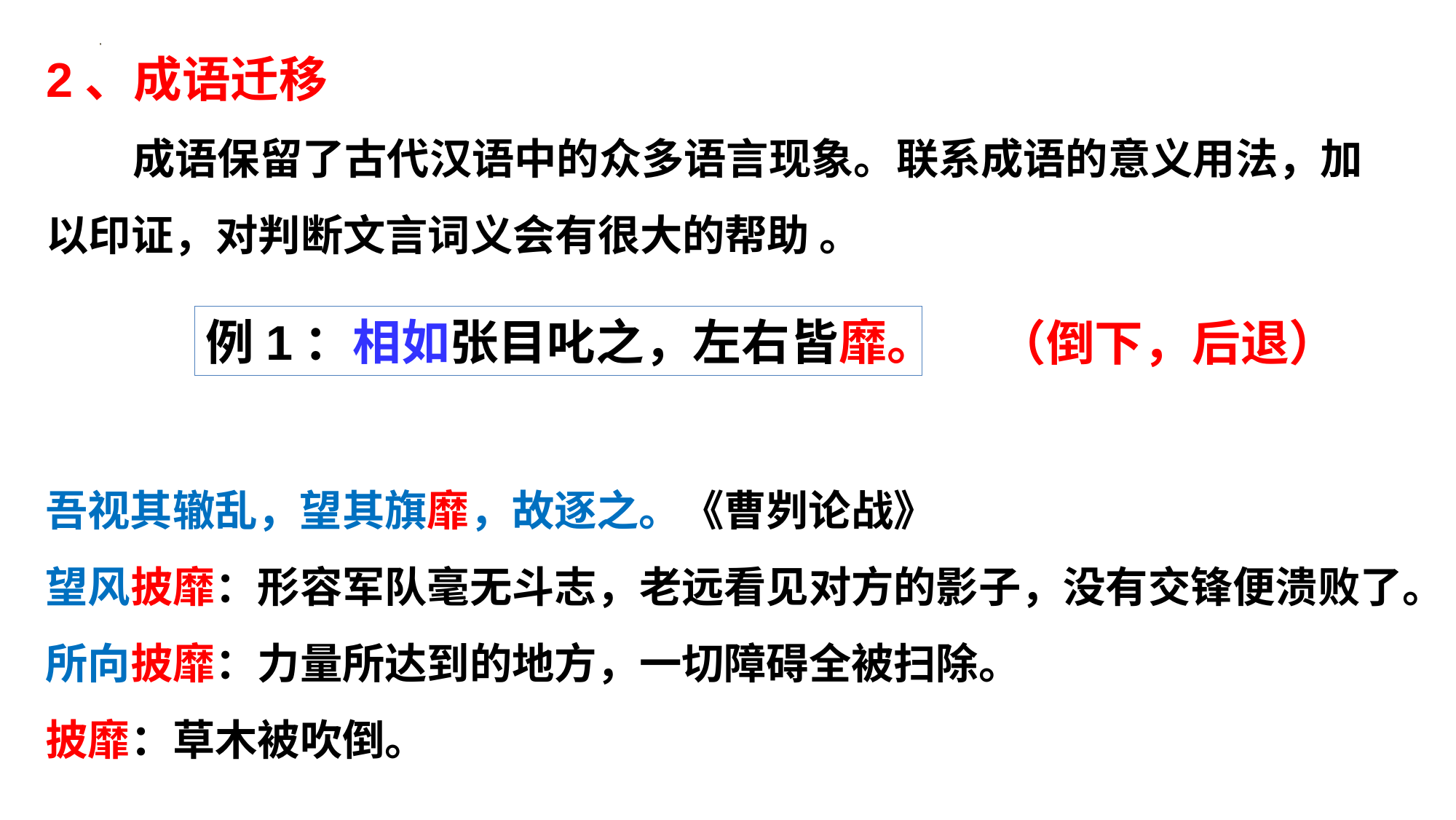

2、成语迁移
成语保留了古代汉语中的众多语言现象。联系成语的意义用法，加以印证，对判断文言词义会有很大的帮助 。
（倒下，后退）
例1：相如张目叱之，左右皆靡。
吾视其辙乱，望其旗靡，故逐之。《曹刿论战》
望风披靡：形容军队毫无斗志，老远看见对方的影子，没有交锋便溃败了。
所向披靡：力量所达到的地方，一切障碍全被扫除。
披靡：草木被吹倒。